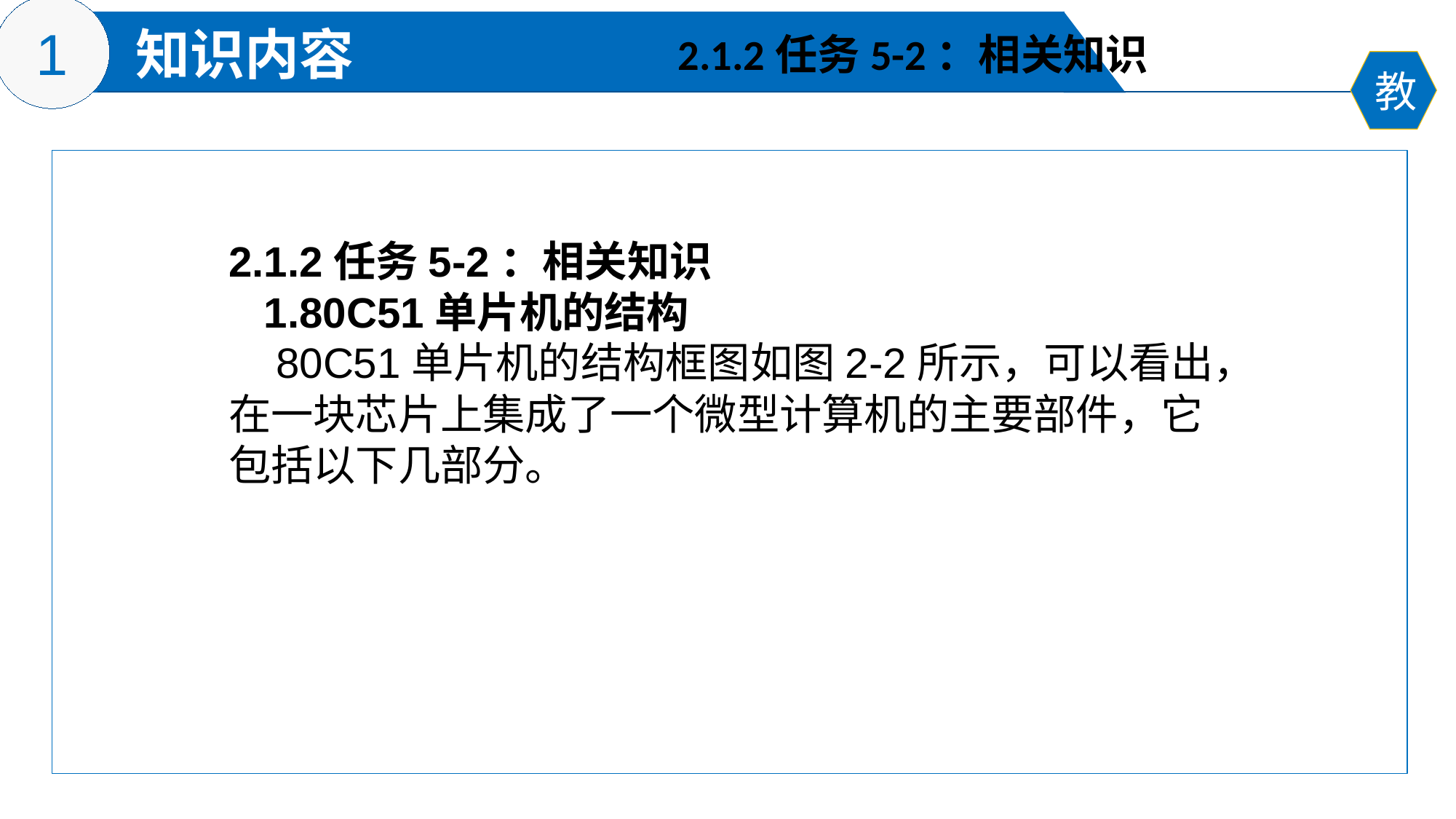

2.1.2任务5-2：相关知识
2.1.2任务5-2：相关知识
   1.80C51单片机的结构
    80C51单片机的结构框图如图2-2所示，可以看出，在一块芯片上集成了一个微型计算机的主要部件，它包括以下几部分。